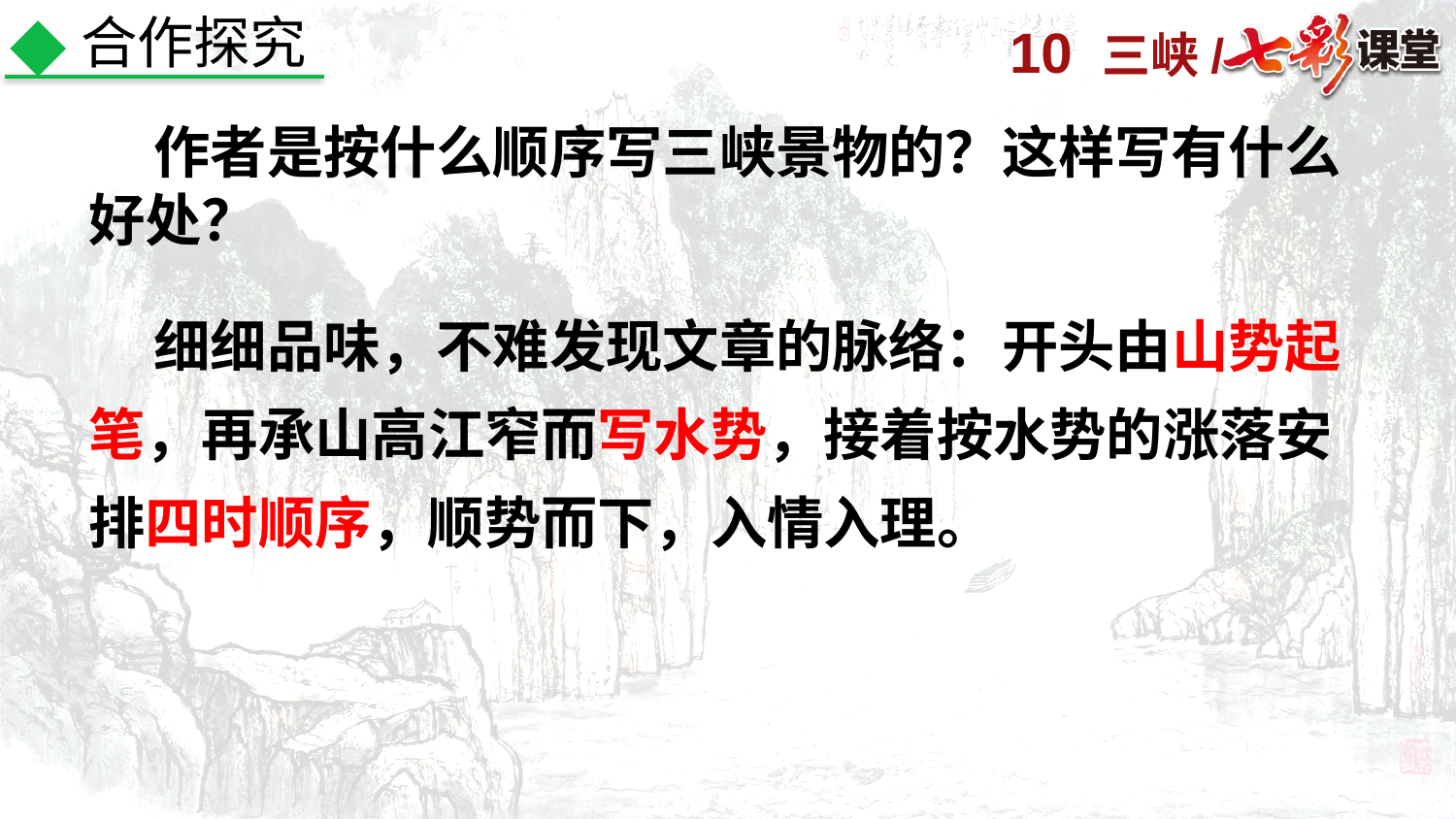

合作探究

    作者是按什么顺序写三峡景物的？这样写有什么好处？
    细细品味，不难发现文章的脉络：开头由山势起笔，再承山高江窄而写水势，接着按水势的涨落安排四时顺序，顺势而下，入情入理。